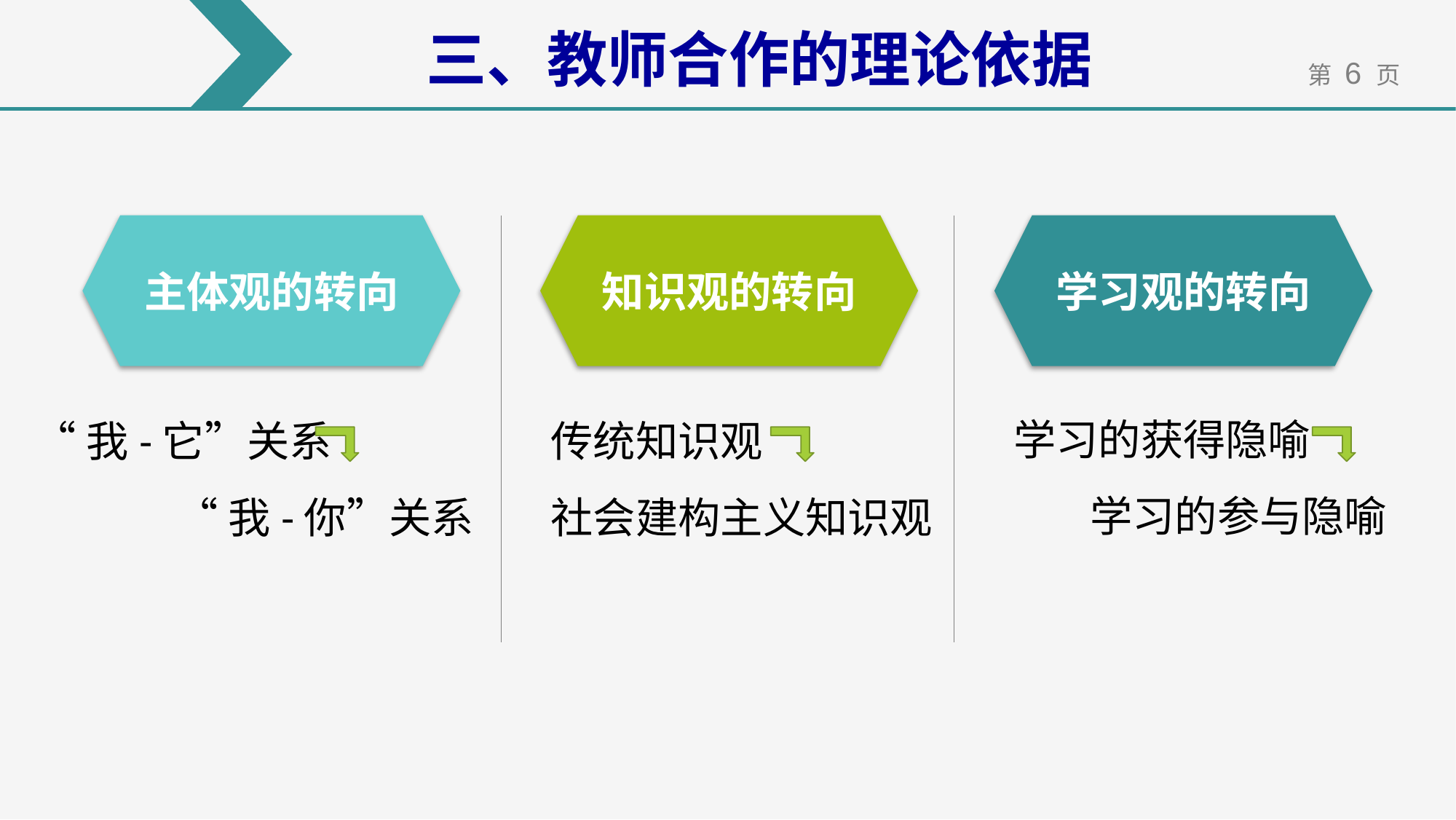

三、教师合作的理论依据
主体观的转向
知识观的转向
学习观的转向
学习的获得隐喻
       学习的参与隐喻

“我-它”关系
               “我-你”关系

传统知识观
社会建构主义知识观